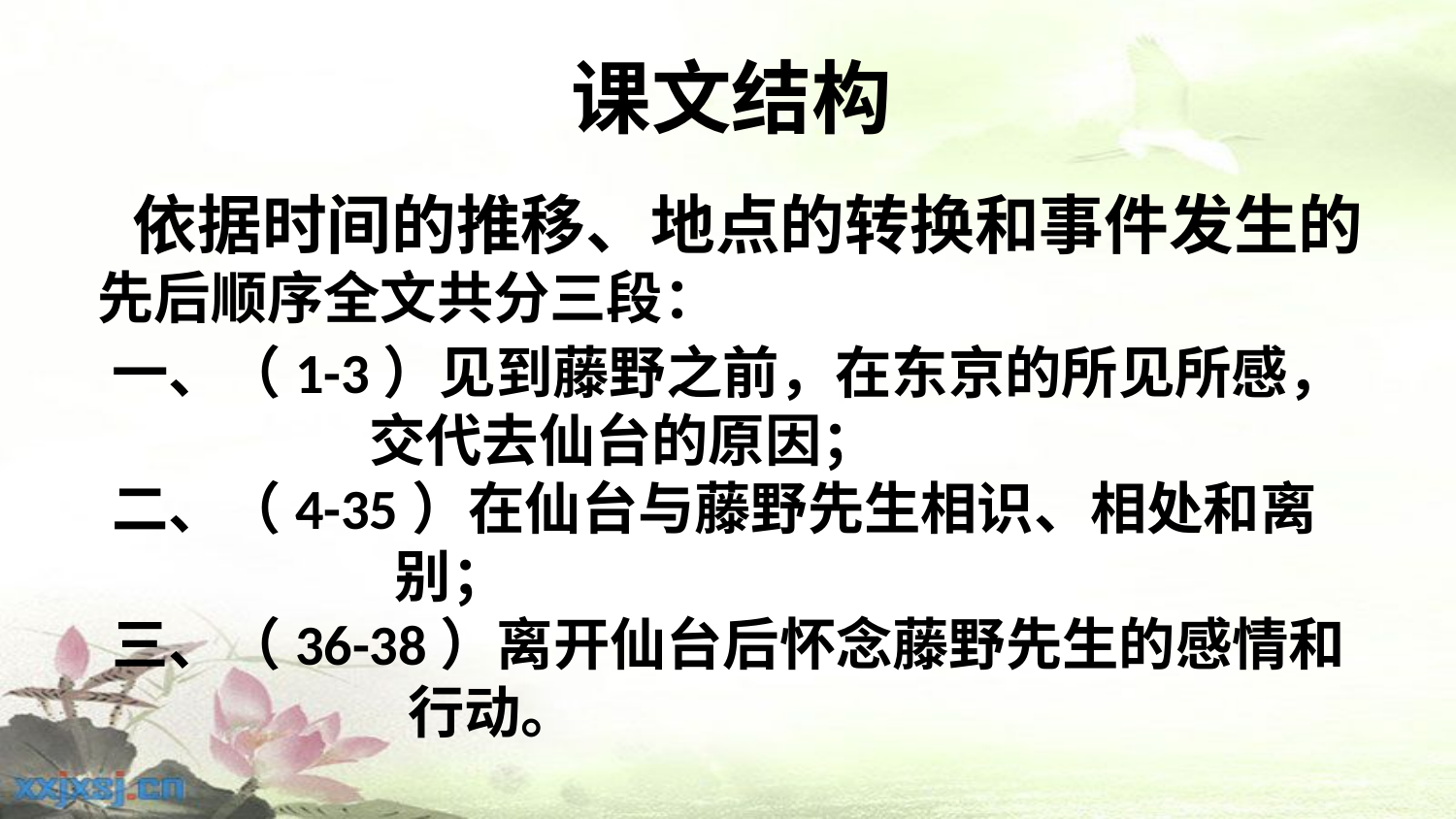

# 课文结构
      依据时间的推移、地点的转换和事件发生的先后顺序全文共分三段：

   一、（1-3）见到藤野之前，在东京的所见所感，
                       交代去仙台的原因；
   二、（4-35）在仙台与藤野先生相识、相处和离
                         别；
   三、（36-38）离开仙台后怀念藤野先生的感情和
                          行动。